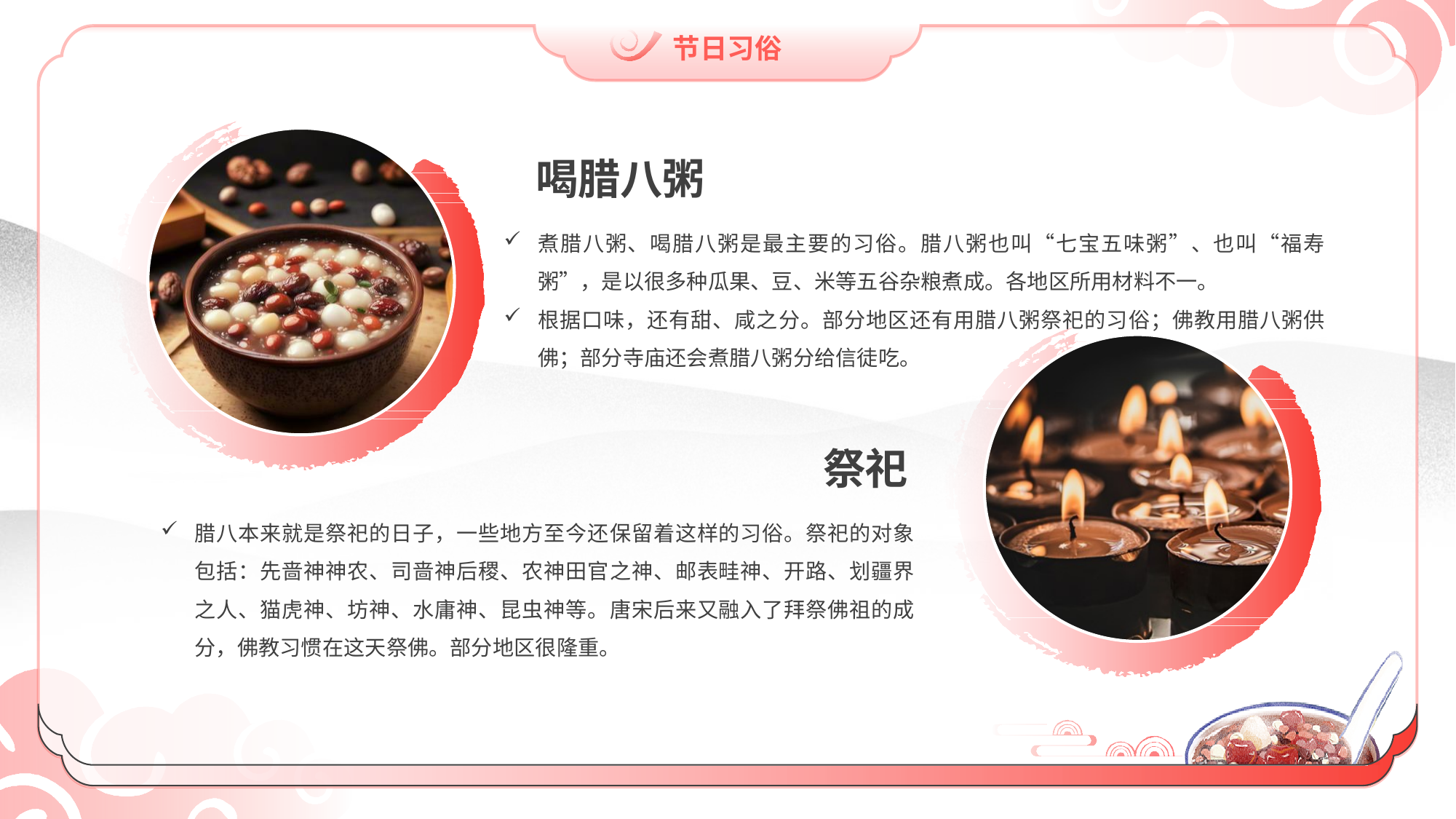

节日习俗

喝腊八粥
煮腊八粥、喝腊八粥是最主要的习俗。腊八粥也叫“七宝五味粥”、也叫“福寿粥”，是以很多种瓜果、豆、米等五谷杂粮煮成。各地区所用材料不一。
根据口味，还有甜、咸之分。部分地区还有用腊八粥祭祀的习俗；佛教用腊八粥供佛；部分寺庙还会煮腊八粥分给信徒吃。

祭祀
腊八本来就是祭祀的日子，一些地方至今还保留着这样的习俗。祭祀的对象包括：先啬神神农、司啬神后稷、农神田官之神、邮表畦神、开路、划疆界之人、猫虎神、坊神、水庸神、昆虫神等。唐宋后来又融入了拜祭佛祖的成分，佛教习惯在这天祭佛。部分地区很隆重。